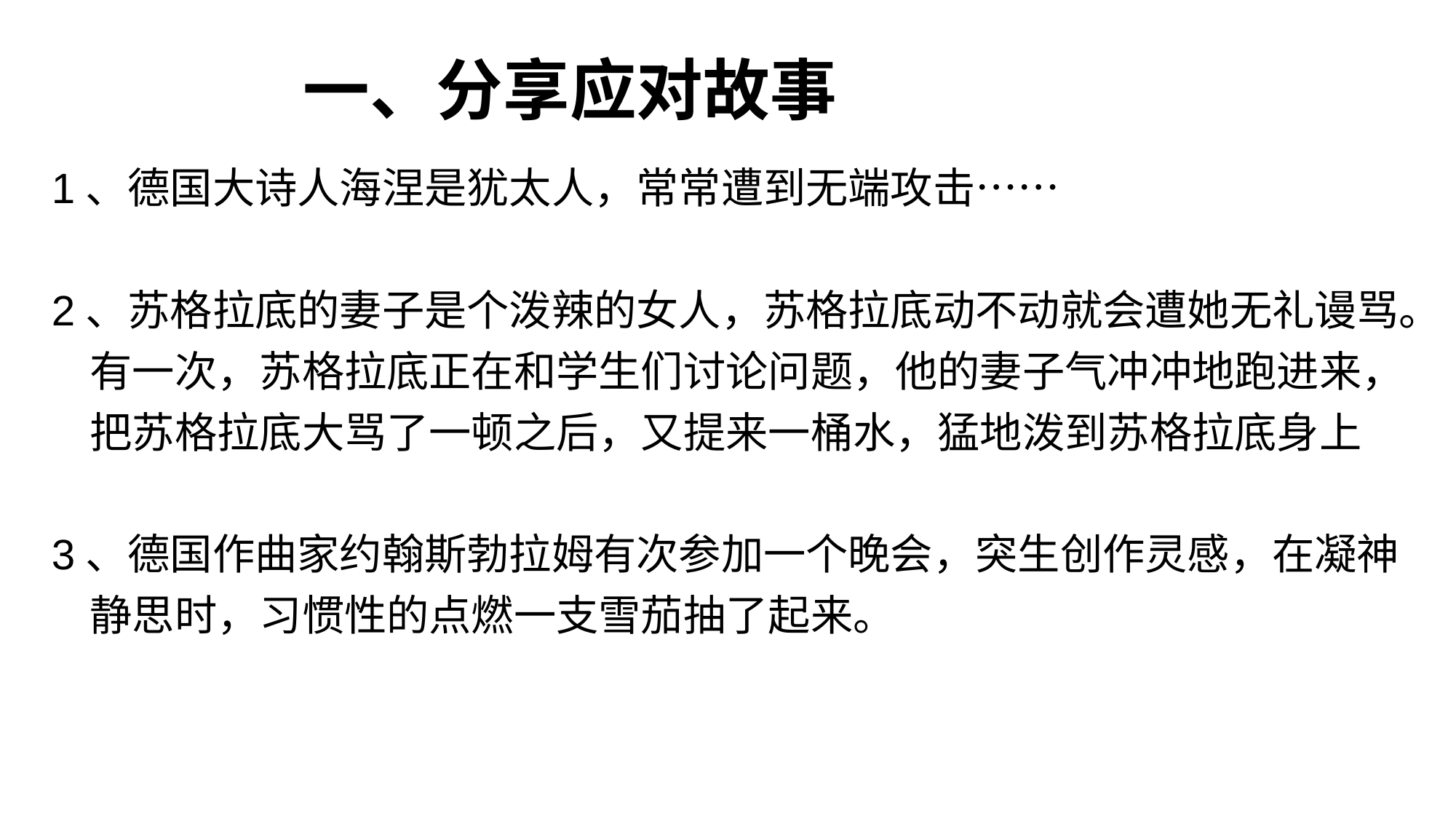

# 一、分享应对故事
1、德国大诗人海涅是犹太人，常常遭到无端攻击……

2、苏格拉底的妻子是个泼辣的女人，苏格拉底动不动就会遭她无礼谩骂。
   有一次，苏格拉底正在和学生们讨论问题，他的妻子气冲冲地跑进来，
   把苏格拉底大骂了一顿之后，又提来一桶水，猛地泼到苏格拉底身上

3、德国作曲家约翰斯勃拉姆有次参加一个晚会，突生创作灵感，在凝神
   静思时，习惯性的点燃一支雪茄抽了起来。